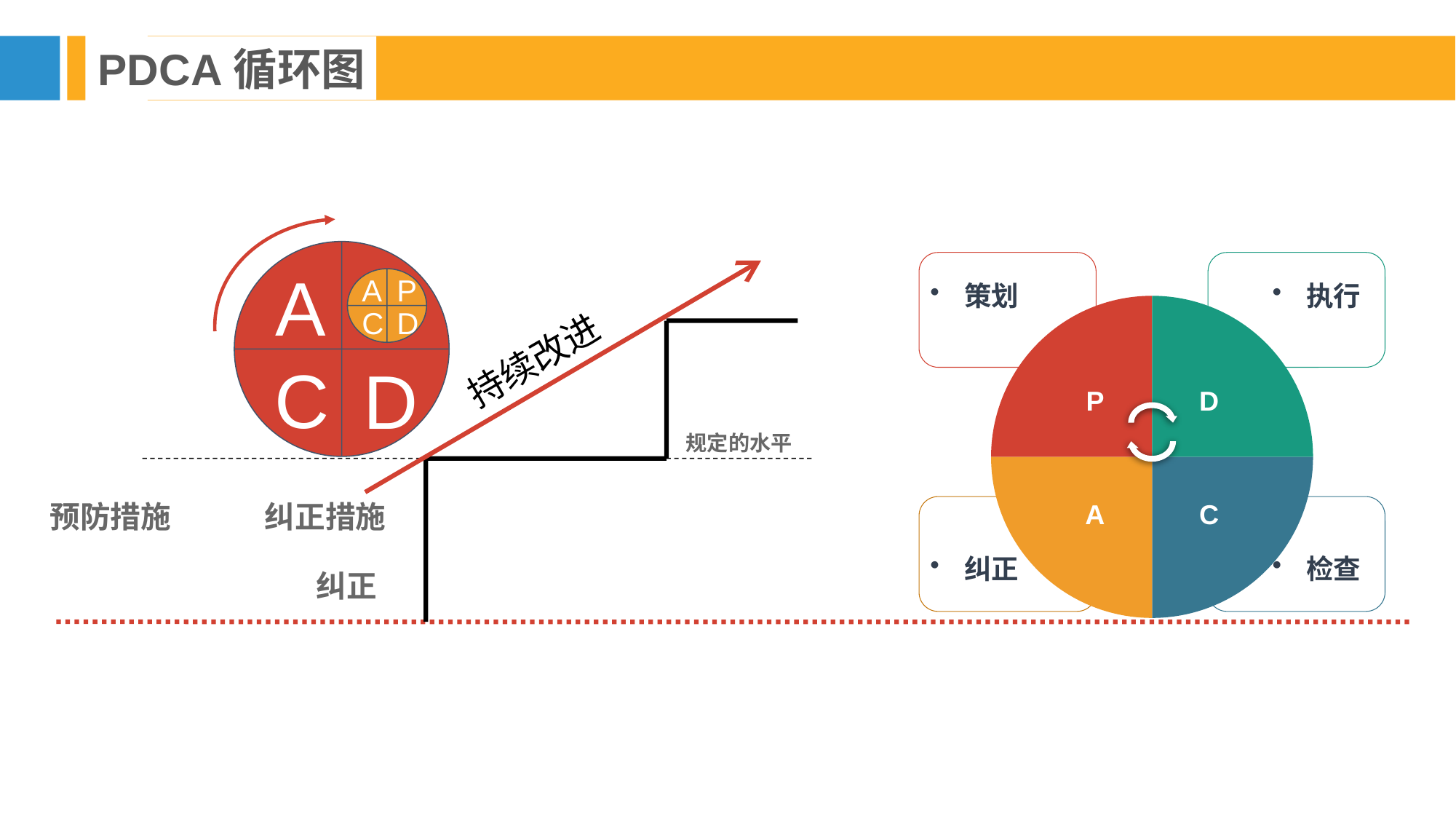

PDCA循环图

A

A
P
C
D
C
D

持续改进

规定的水平

预防措施
纠正措施
纠正

P
策划
D
执行
C
检查
A
纠正